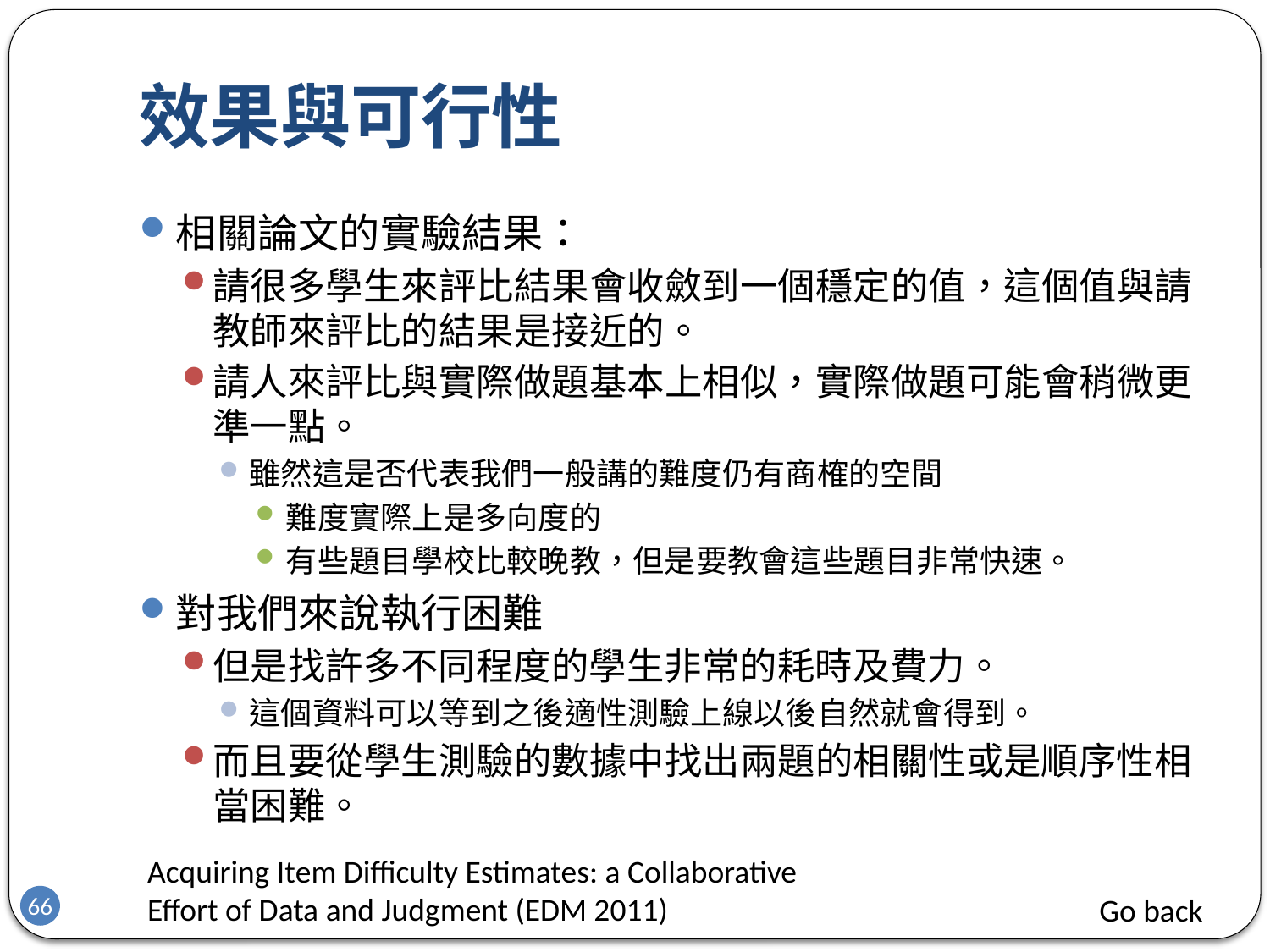

# 效果與可行性
相關論文的實驗結果：
請很多學生來評比結果會收斂到一個穩定的值，這個值與請教師來評比的結果是接近的。
請人來評比與實際做題基本上相似，實際做題可能會稍微更準一點。
雖然這是否代表我們一般講的難度仍有商榷的空間
難度實際上是多向度的
有些題目學校比較晚教，但是要教會這些題目非常快速。
對我們來說執行困難
但是找許多不同程度的學生非常的耗時及費力。
這個資料可以等到之後適性測驗上線以後自然就會得到。
而且要從學生測驗的數據中找出兩題的相關性或是順序性相當困難。
Acquiring Item Difficulty Estimates: a Collaborative Effort of Data and Judgment (EDM 2011)
Go back
66